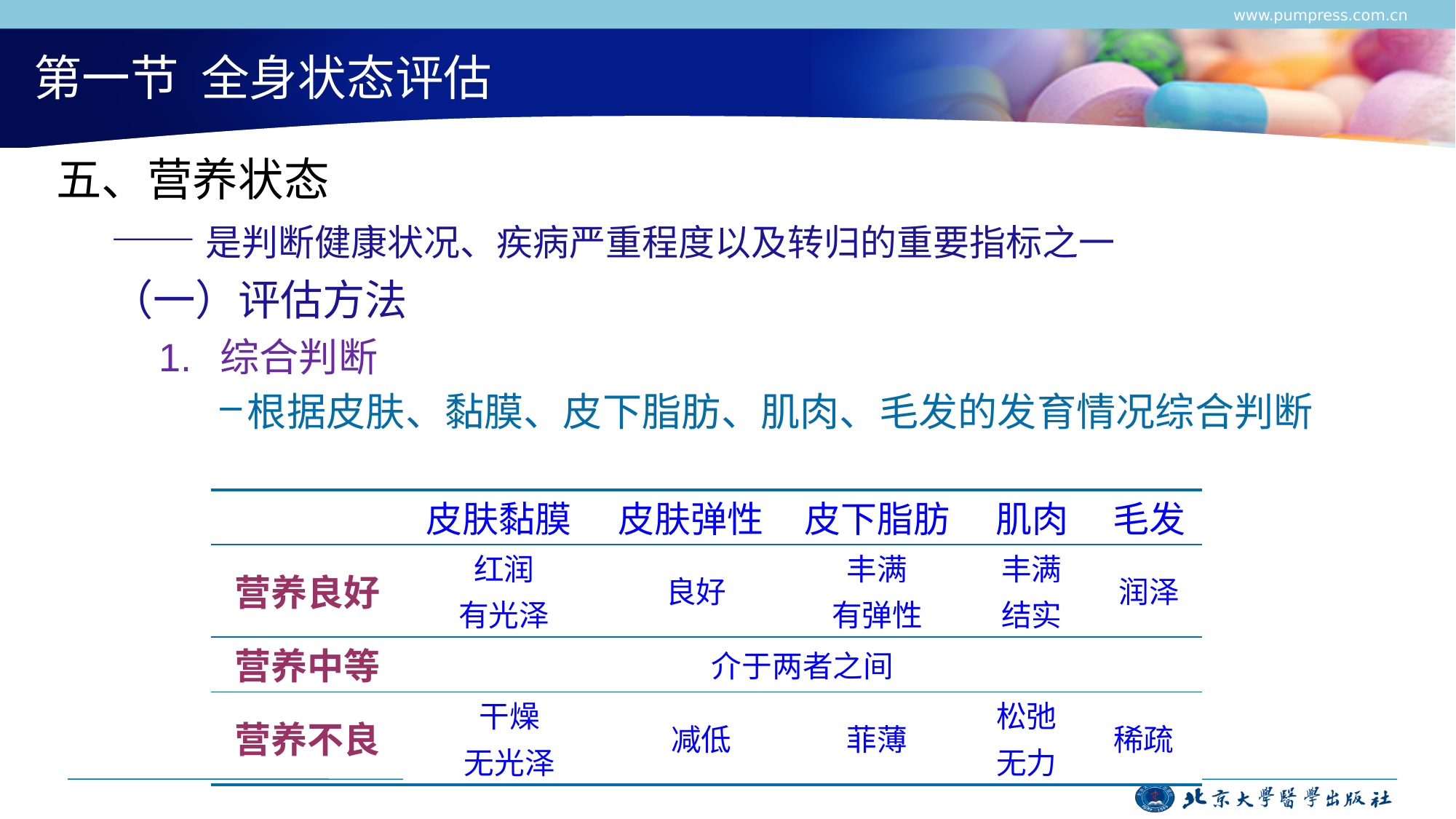

www.pumpress.com.cn
# 第一节  全身状态评估
五、营养状态
——是判断健康状况、疾病严重程度以及转归的重要指标之一
（一）评估方法
综合判断
根据皮肤、黏膜、皮下脂肪、肌肉、毛发的发育情况综合判断

|  | 皮肤黏膜 | 皮肤弹性 |  |  | 皮下脂肪 | 肌肉 |  | 毛发 |
| --- | --- | --- | --- | --- | --- | --- | --- | --- |
| 营养良好 | 红润 有光泽 |  | 良好 |  | 丰满 有弹性 | 丰满 结实 |  | 润泽 |
| 营养中等 | 介于两者之间 |  |  |  |  |  |  |  |
| 营养不良 | 干燥 无光泽 |  |  | 减低 | 菲薄 | 松弛 无力 | 稀疏 |  |